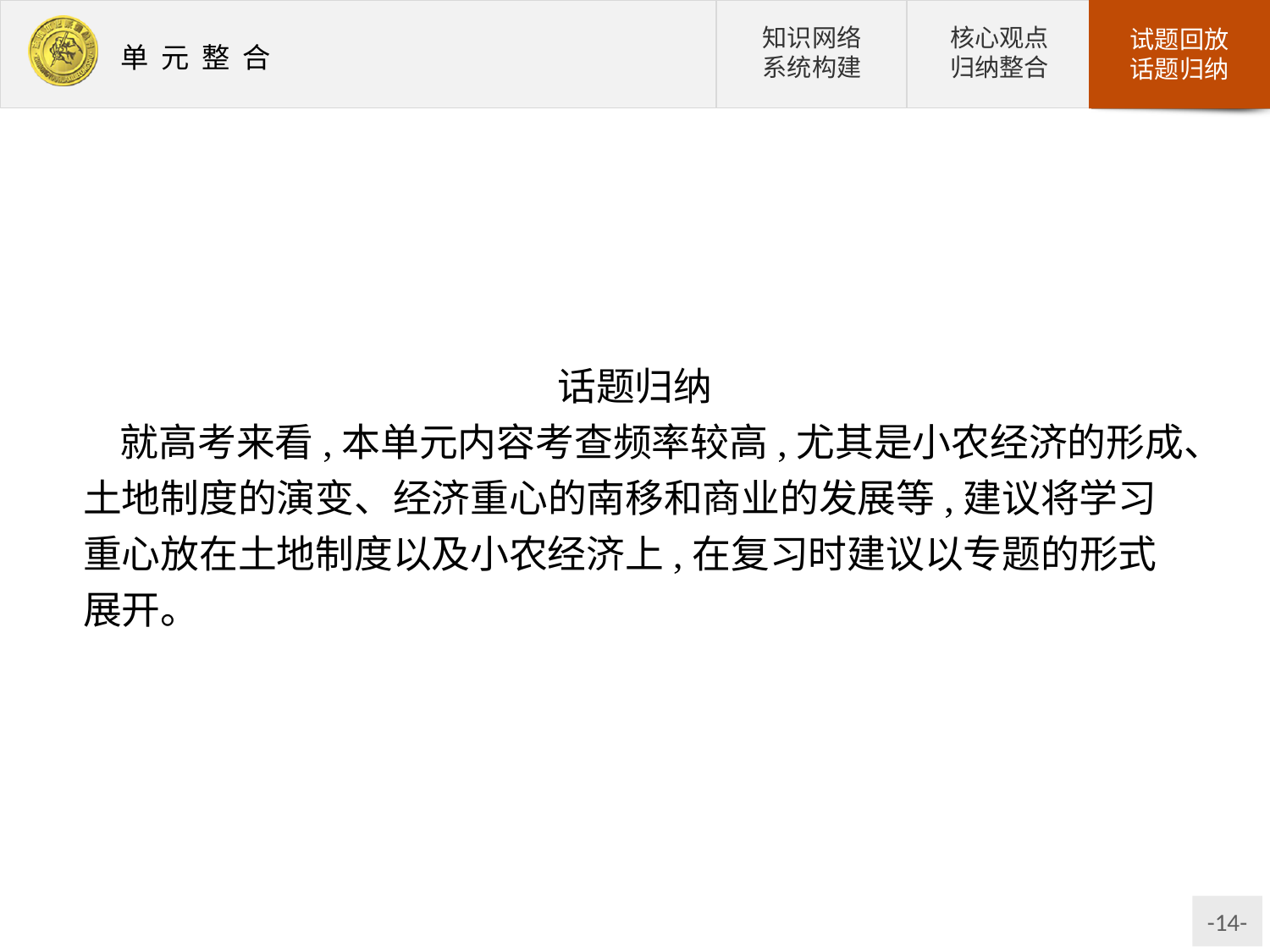

话题归纳
就高考来看,本单元内容考查频率较高,尤其是小农经济的形成、土地制度的演变、经济重心的南移和商业的发展等,建议将学习重心放在土地制度以及小农经济上,在复习时建议以专题的形式展开。